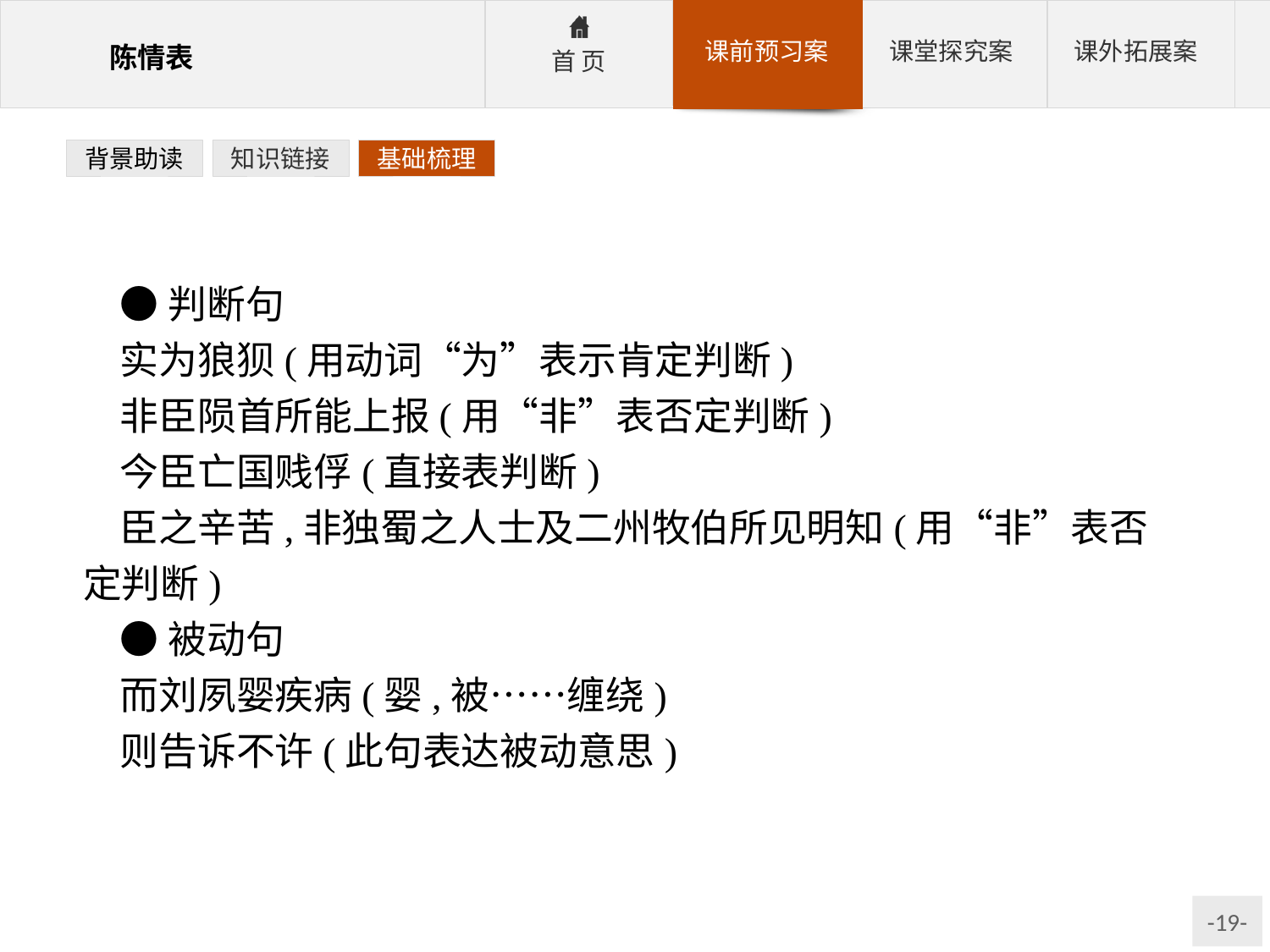

背景助读
知识链接
基础梳理
●判断句
实为狼狈(用动词“为”表示肯定判断)
非臣陨首所能上报(用“非”表否定判断)
今臣亡国贱俘(直接表判断)
臣之辛苦,非独蜀之人士及二州牧伯所见明知(用“非”表否定判断)
●被动句
而刘夙婴疾病(婴,被……缠绕)
则告诉不许(此句表达被动意思)